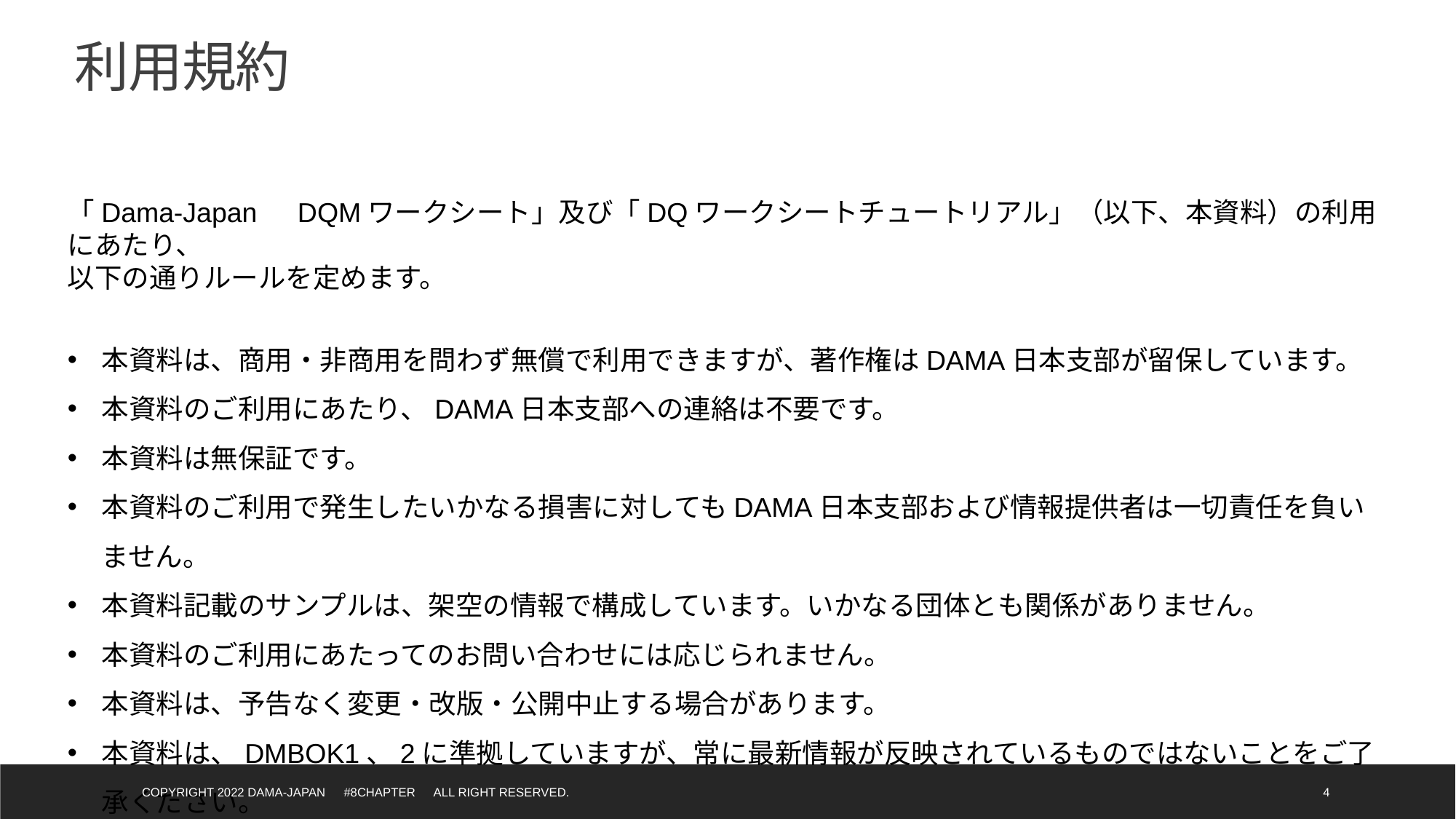

利用規約
「Dama-Japan　DQMワークシート」及び「DQワークシートチュートリアル」（以下、本資料）の利用にあたり、
以下の通りルールを定めます。

本資料は、商用・非商用を問わず無償で利用できますが、著作権はDAMA日本支部が留保しています。
本資料のご利用にあたり、DAMA日本支部への連絡は不要です。
本資料は無保証です。
本資料のご利用で発生したいかなる損害に対してもDAMA日本支部および情報提供者は一切責任を負いません。
本資料記載のサンプルは、架空の情報で構成しています。いかなる団体とも関係がありません。
本資料のご利用にあたってのお問い合わせには応じられません。
本資料は、予告なく変更・改版・公開中止する場合があります。
本資料は、DMBOK1、2に準拠していますが、常に最新情報が反映されているものではないことをご了承ください。

Copyright 2022 DAMA-JAPAN　#8chapter　All right reserved.
4